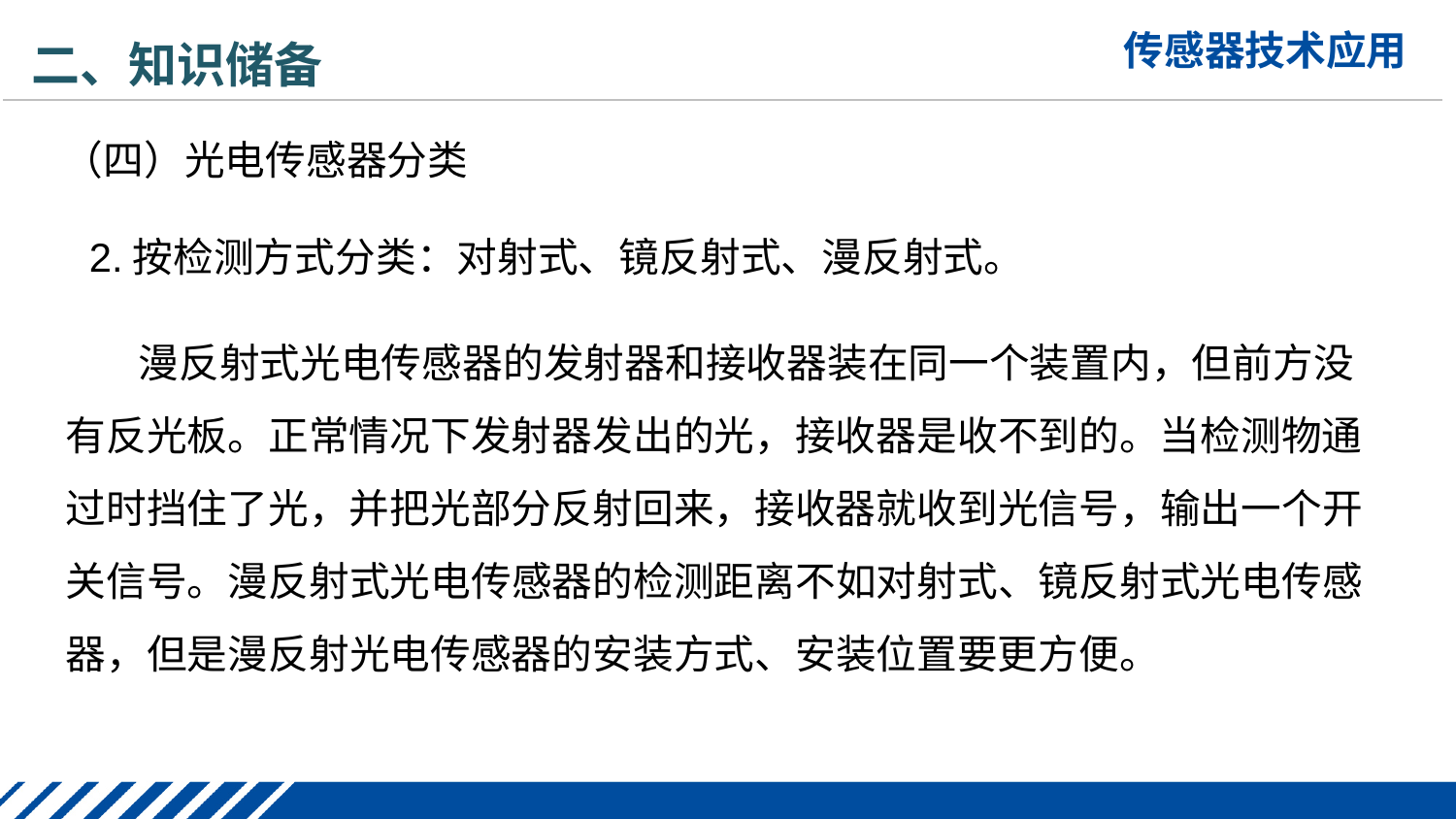

二、知识储备
（四）光电传感器分类
2.按检测方式分类：对射式、镜反射式、漫反射式。
       漫反射式光电传感器的发射器和接收器装在同一个装置内，但前方没有反光板。正常情况下发射器发出的光，接收器是收不到的。当检测物通过时挡住了光，并把光部分反射回来，接收器就收到光信号，输出一个开关信号。漫反射式光电传感器的检测距离不如对射式、镜反射式光电传感器，但是漫反射光电传感器的安装方式、安装位置要更方便。